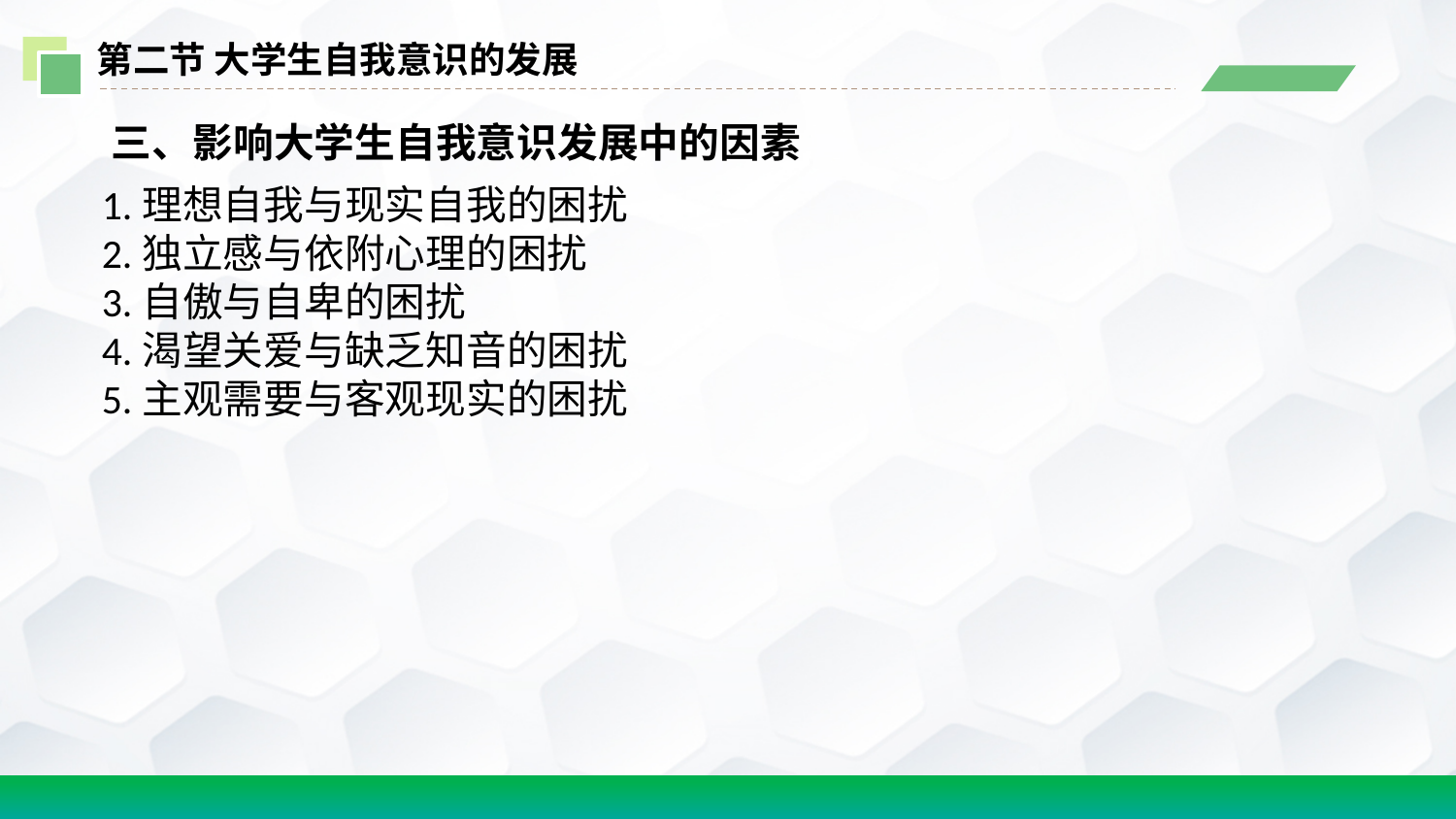

第二节 大学生自我意识的发展
 三、影响大学生自我意识发展中的因素
1.理想自我与现实自我的困扰
2.独立感与依附心理的困扰
3.自傲与自卑的困扰
4.渴望关爱与缺乏知音的困扰
5.主观需要与客观现实的困扰